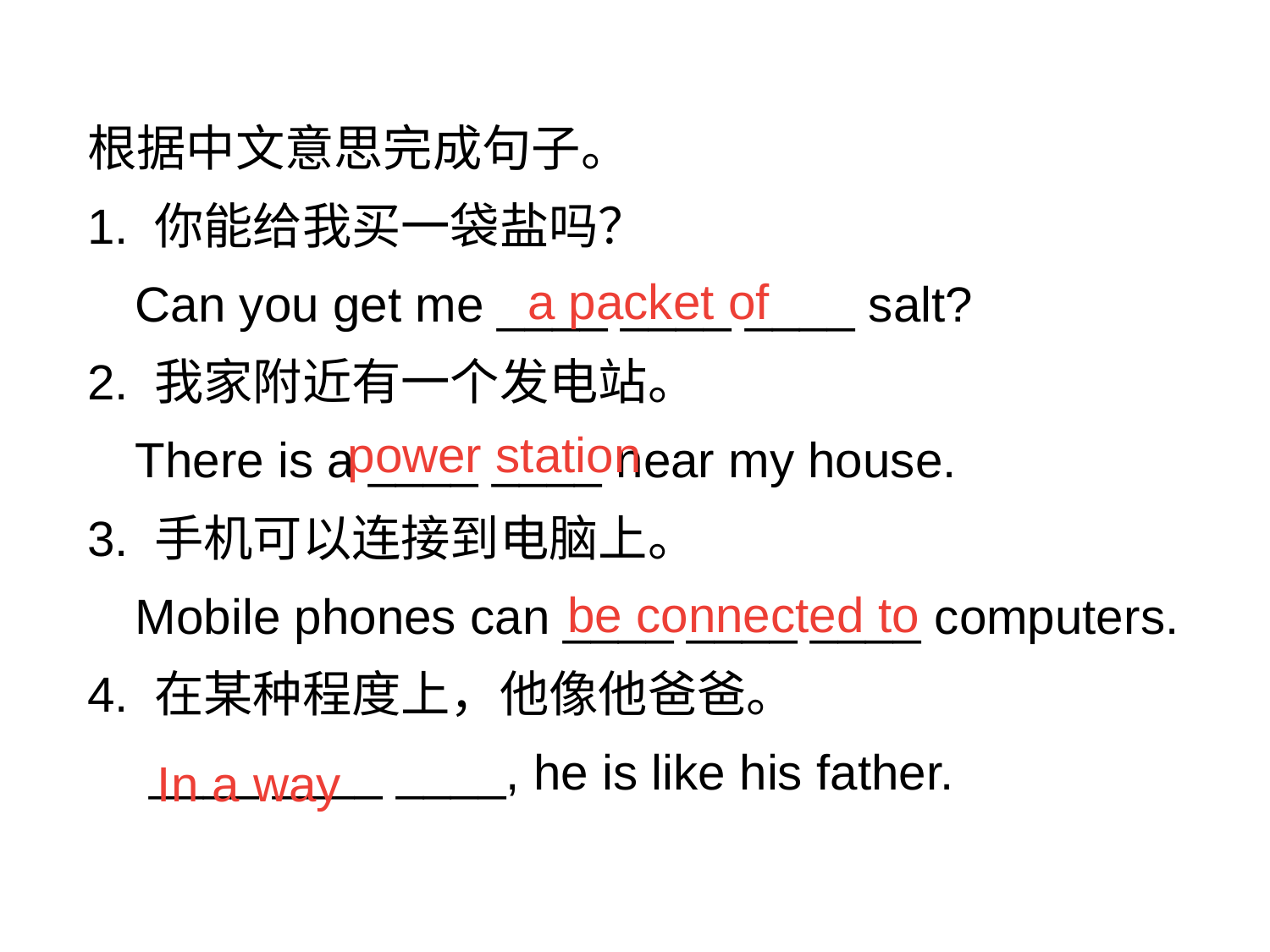

根据中文意思完成句子。
1. 你能给我买一袋盐吗？
	Can you get me ____ ____ ____ salt?
2. 我家附近有一个发电站。
	There is a ____ ____ near my house.
3. 手机可以连接到电脑上。
	Mobile phones can ____ ____ ____ computers.
4. 在某种程度上，他像他爸爸。
	 ____ ____ ____, he is like his father.
a packet of
power station
be connected to
In a way